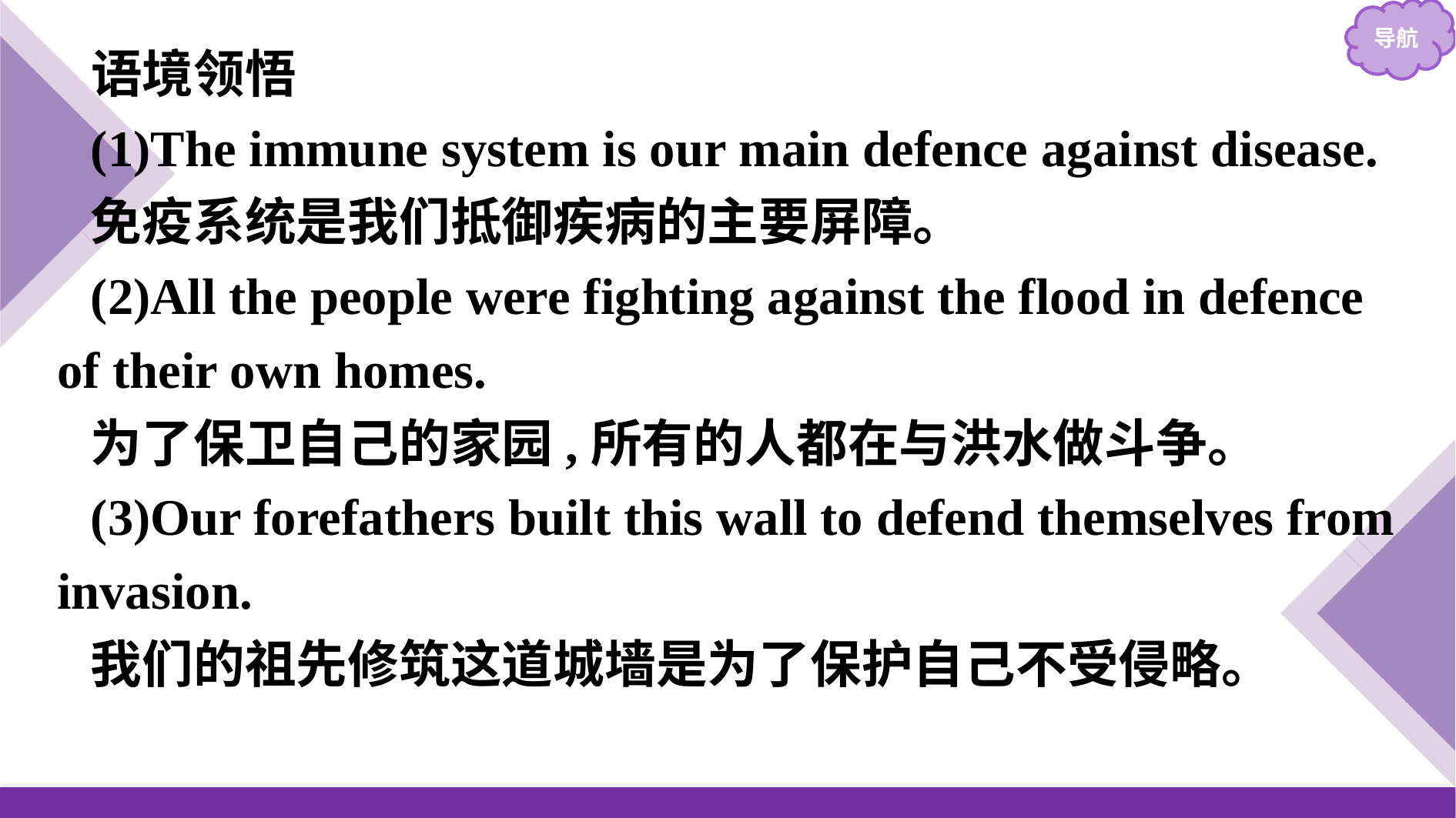

语境领悟
(1)The immune system is our main defence against disease.
免疫系统是我们抵御疾病的主要屏障。
(2)All the people were fighting against the flood in defence of their own homes.
为了保卫自己的家园,所有的人都在与洪水做斗争。
(3)Our forefathers built this wall to defend themselves from invasion.
我们的祖先修筑这道城墙是为了保护自己不受侵略。